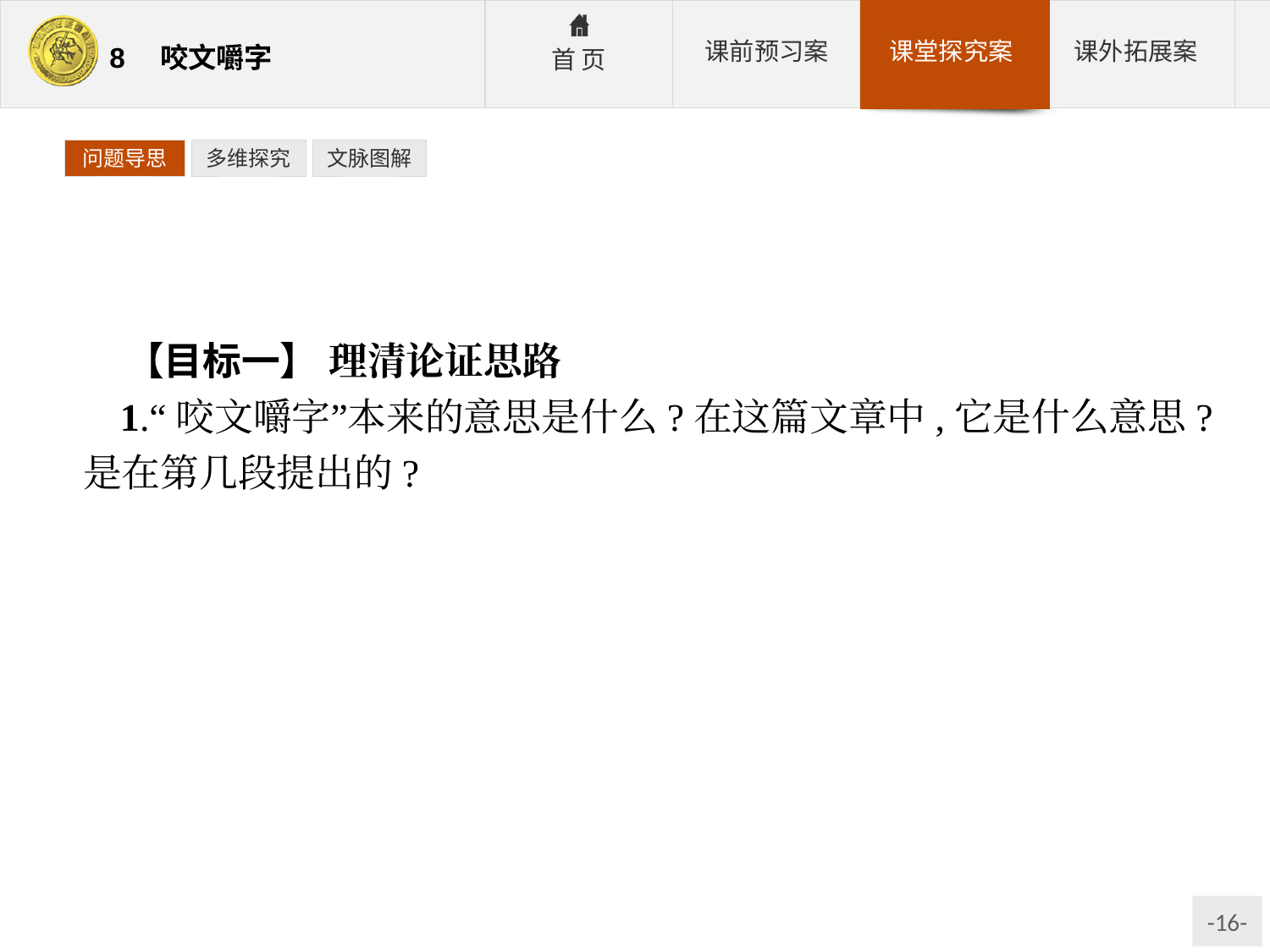

问题导思
多维探究
文脉图解
【目标一】 理清论证思路
1.“咬文嚼字”本来的意思是什么?在这篇文章中,它是什么意思?是在第几段提出的?
参考答案:本来的意思是“过分地斟酌字句(多用来指死抠字眼儿而不注重实质内容)”,一般情况下为贬义词。在本文中是指一字不肯放松的谨严精神。是在文章的第3段提出的。